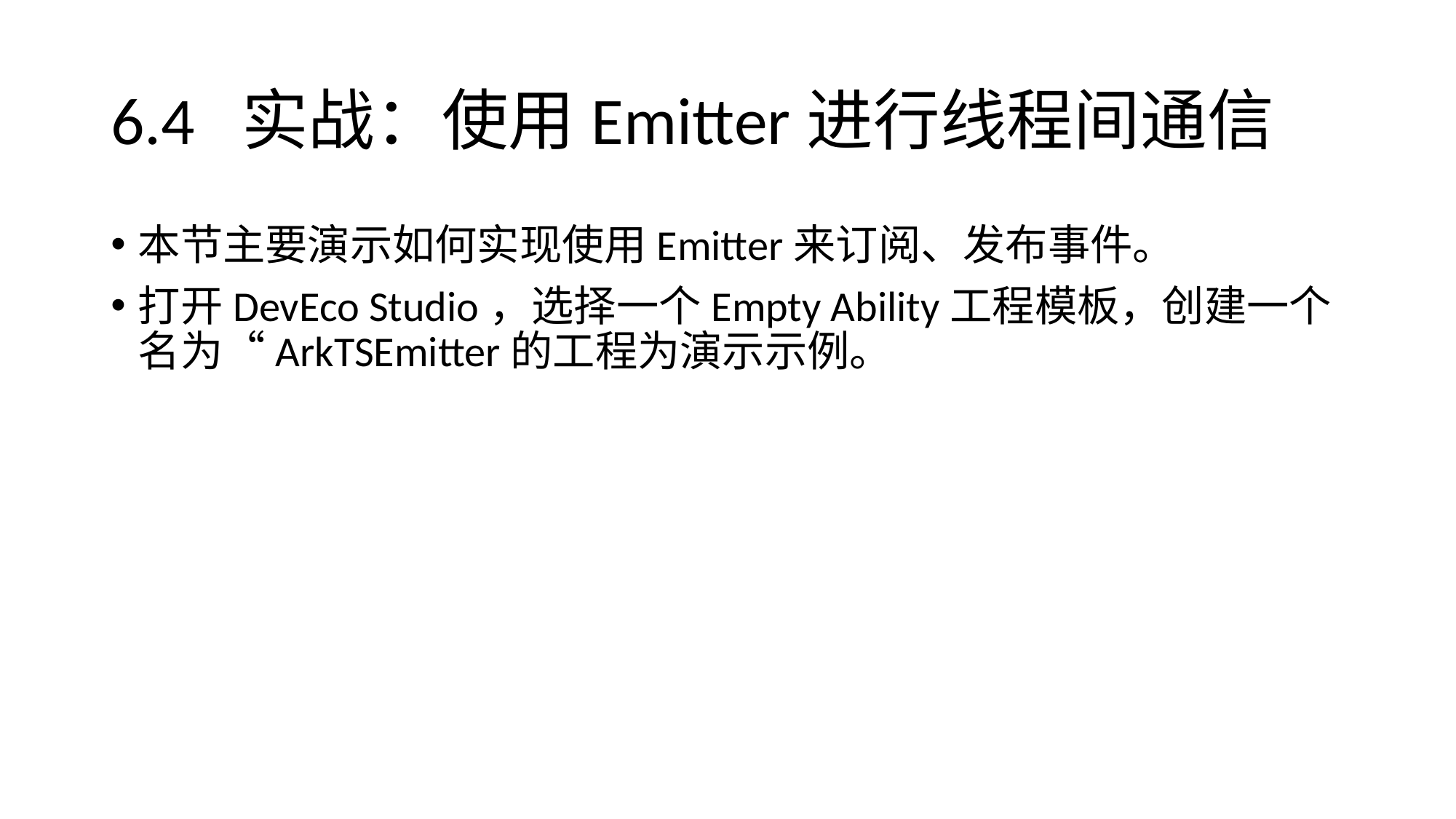

# 6.4  实战：使用Emitter进行线程间通信
本节主要演示如何实现使用Emitter来订阅、发布事件。
打开DevEco Studio，选择一个Empty Ability工程模板，创建一个名为“ArkTSEmitter的工程为演示示例。